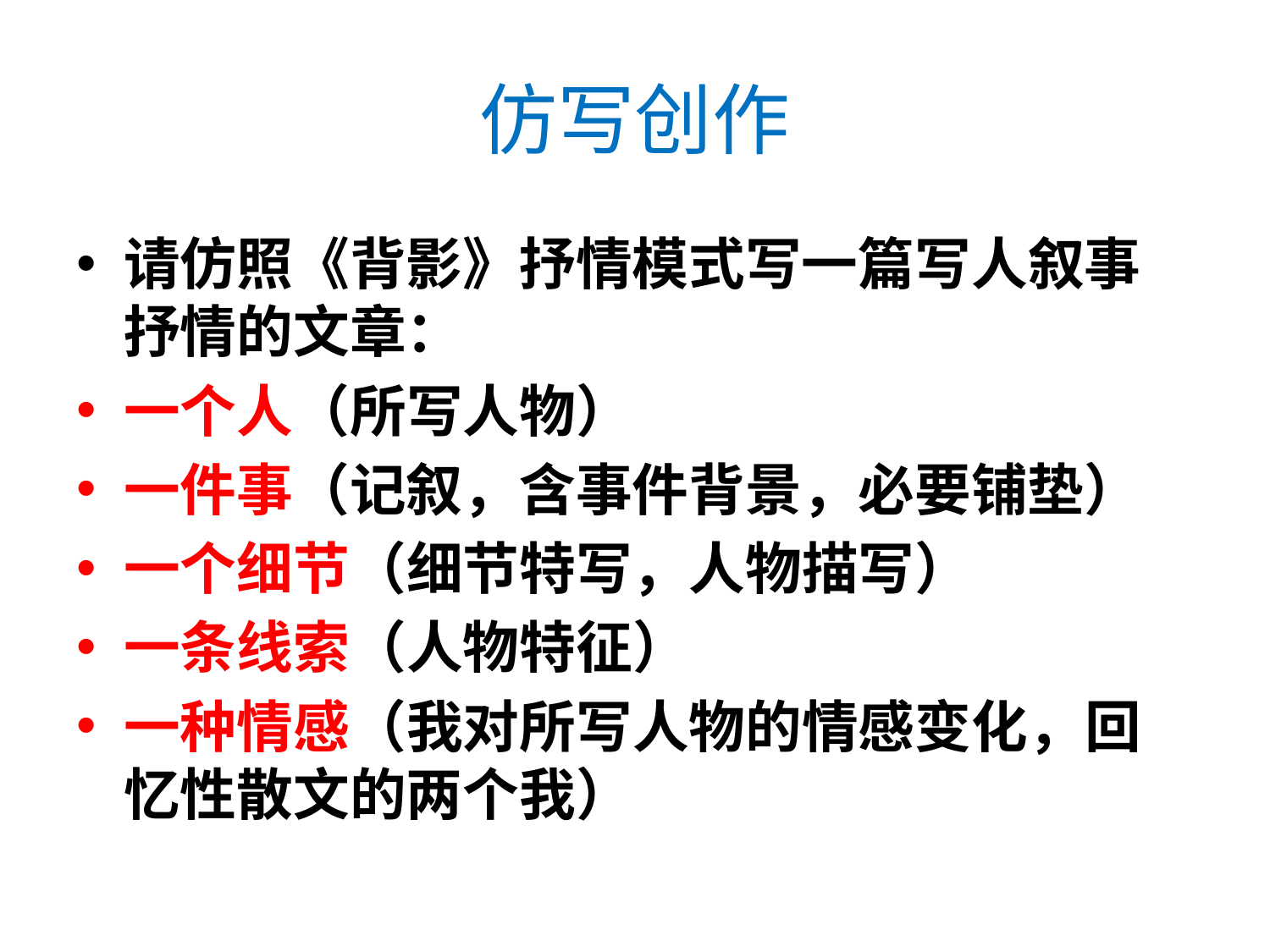

# 仿写创作
请仿照《背影》抒情模式写一篇写人叙事抒情的文章：
一个人（所写人物）
一件事（记叙，含事件背景，必要铺垫）
一个细节（细节特写，人物描写）
一条线索（人物特征）
一种情感（我对所写人物的情感变化，回忆性散文的两个我）